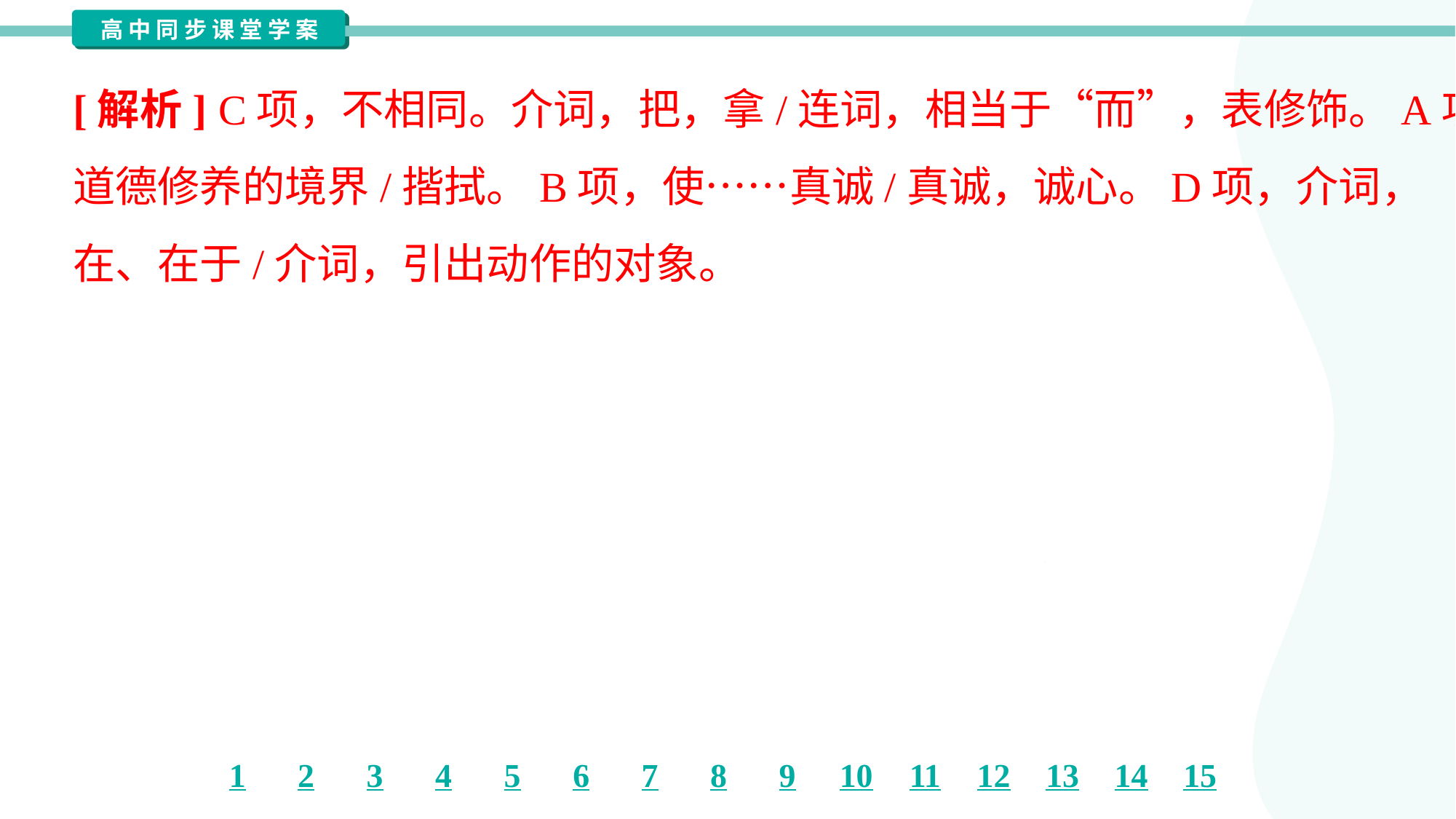

[解析] C项，不相同。介词，把，拿/连词，相当于“而”，表修饰。A项，
道德修养的境界/揩拭。B项，使……真诚/真诚，诚心。D项，介词，
在、在于/介词，引出动作的对象。